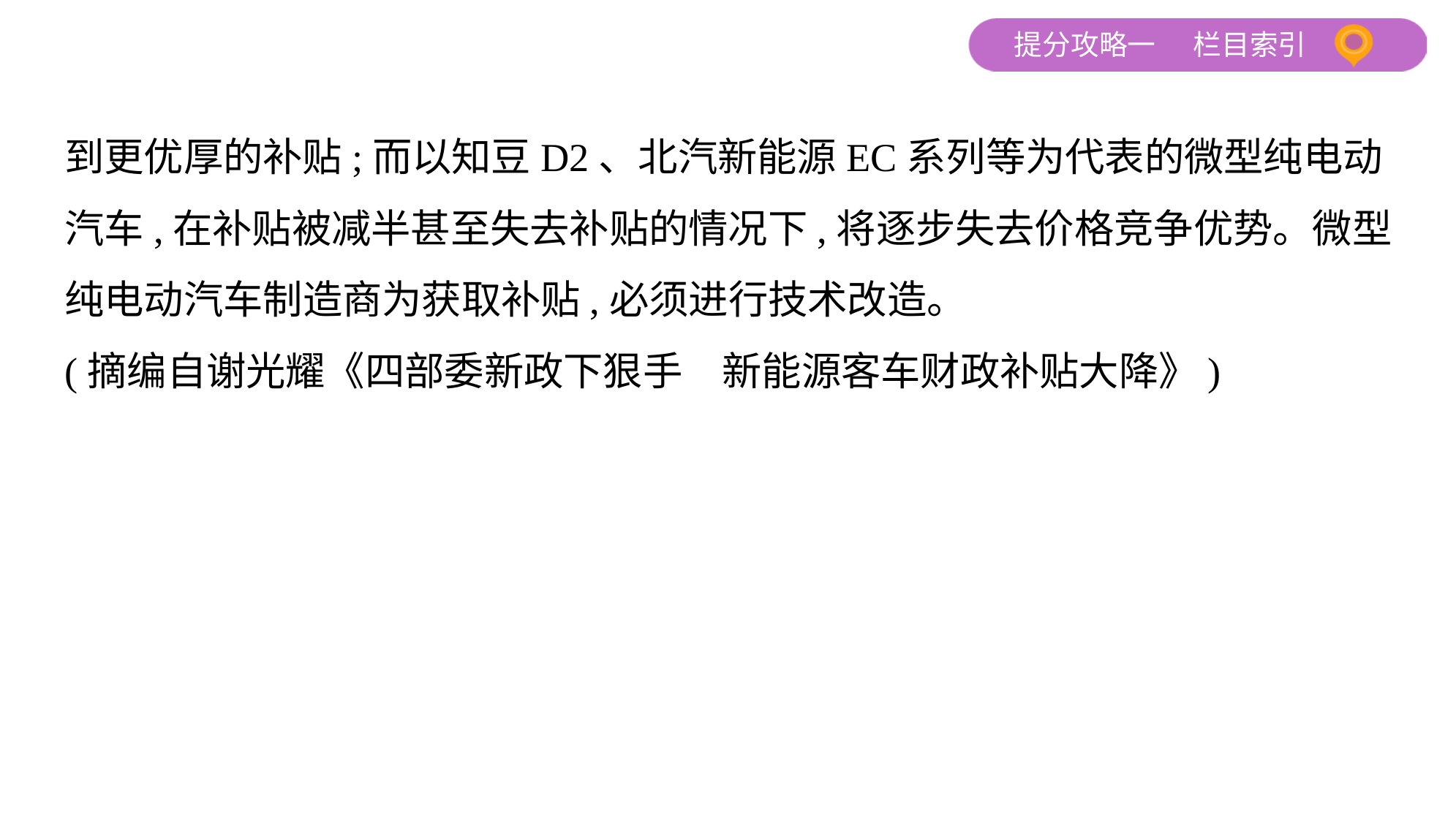

到更优厚的补贴;而以知豆D2、北汽新能源EC系列等为代表的微型纯电动
汽车,在补贴被减半甚至失去补贴的情况下,将逐步失去价格竞争优势。微型
纯电动汽车制造商为获取补贴,必须进行技术改造。
(摘编自谢光耀《四部委新政下狠手　新能源客车财政补贴大降》)